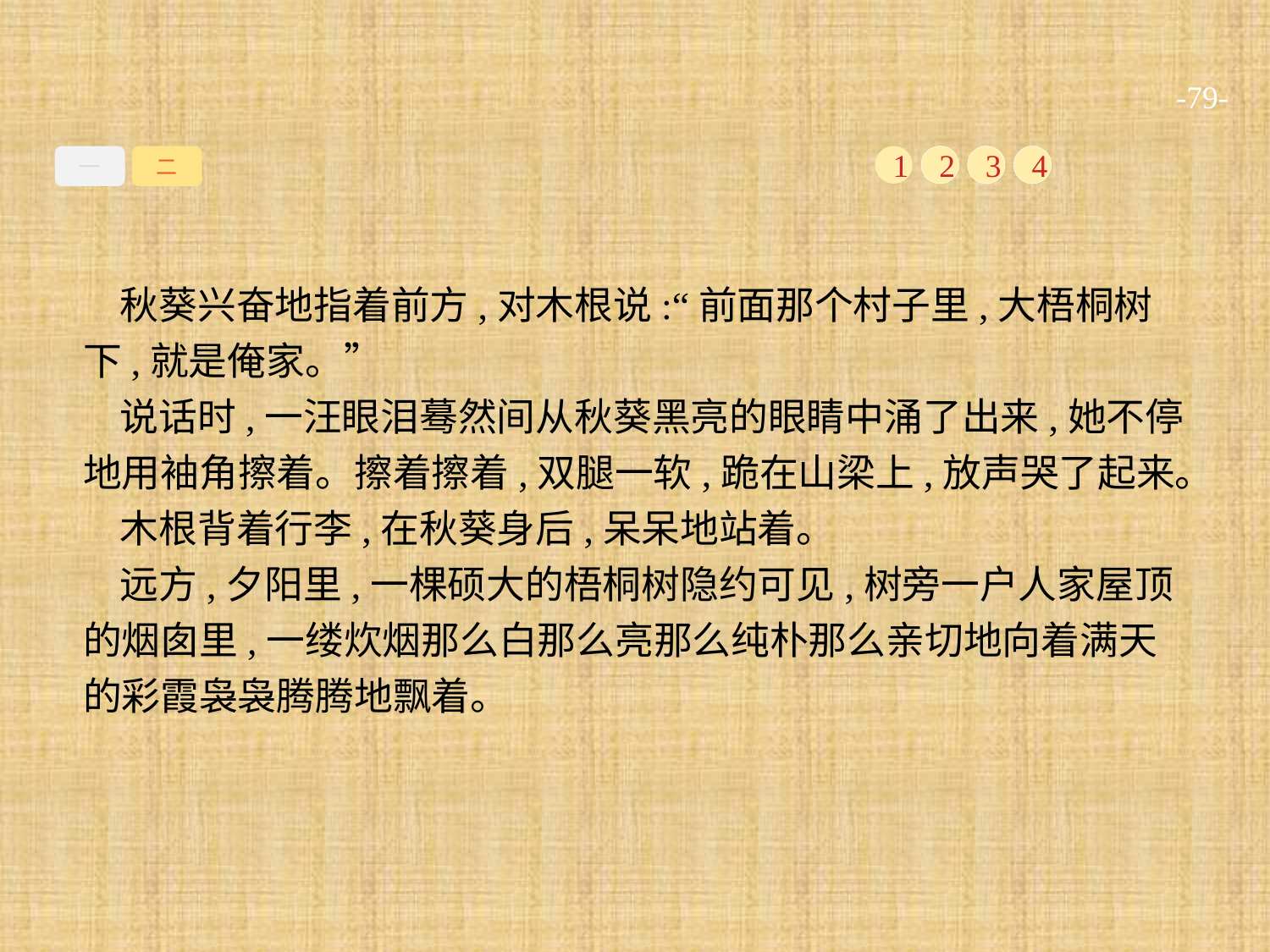

-79-
一
二
1
2
3
4
秋葵兴奋地指着前方,对木根说:“前面那个村子里,大梧桐树下,就是俺家。”
说话时,一汪眼泪蓦然间从秋葵黑亮的眼睛中涌了出来,她不停地用袖角擦着。擦着擦着,双腿一软,跪在山梁上,放声哭了起来。
木根背着行李,在秋葵身后,呆呆地站着。
远方,夕阳里,一棵硕大的梧桐树隐约可见,树旁一户人家屋顶的烟囱里,一缕炊烟那么白那么亮那么纯朴那么亲切地向着满天的彩霞袅袅腾腾地飘着。